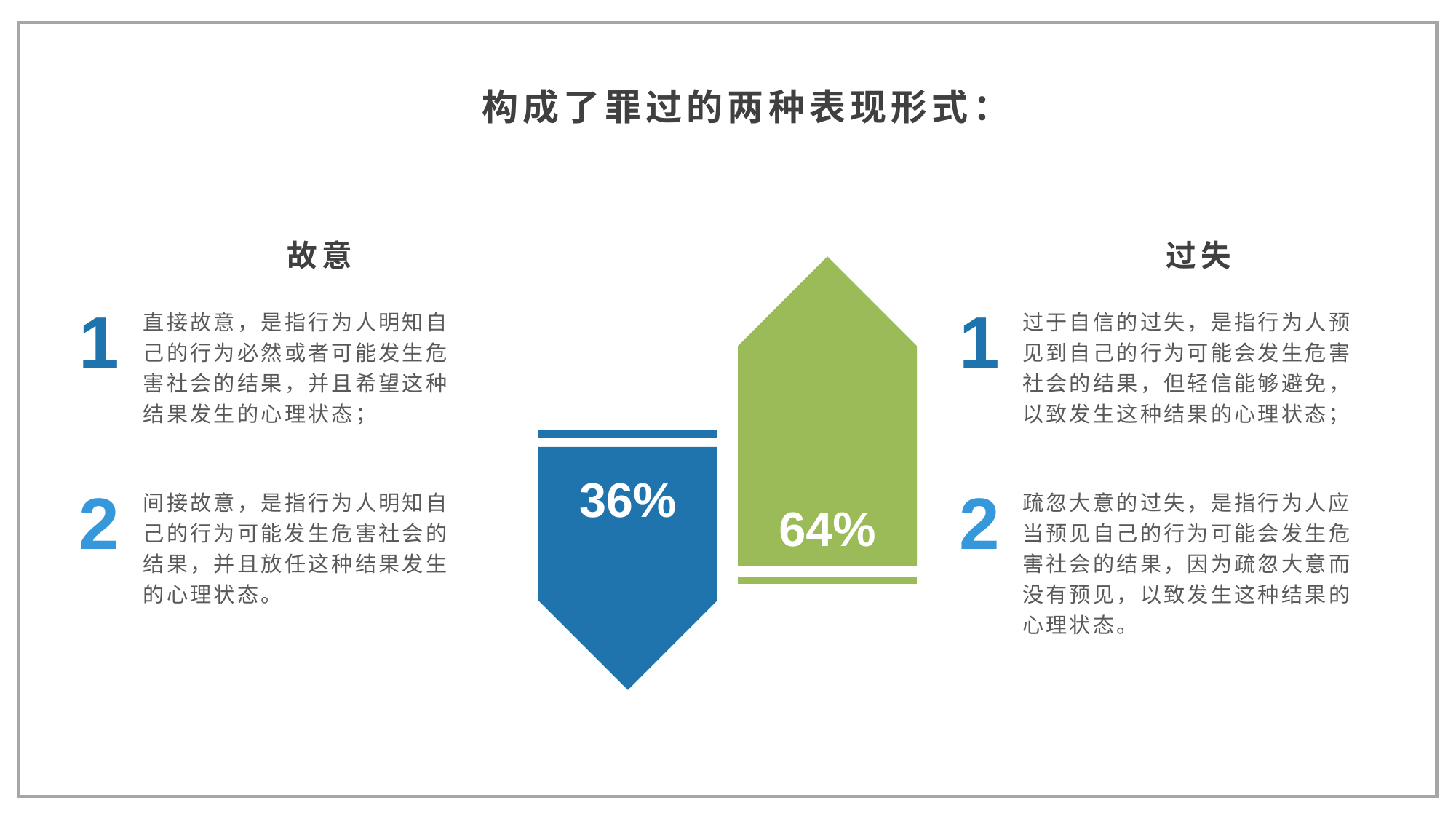

构成了罪过的两种表现形式：
故意
过失
1
1
直接故意，是指行为人明知自己的行为必然或者可能发生危害社会的结果，并且希望这种结果发生的心理状态；
过于自信的过失，是指行为人预见到自己的行为可能会发生危害社会的结果，但轻信能够避免，以致发生这种结果的心理状态；

36%
2
2

64%
间接故意，是指行为人明知自己的行为可能发生危害社会的结果，并且放任这种结果发生的心理状态。
疏忽大意的过失，是指行为人应当预见自己的行为可能会发生危害社会的结果，因为疏忽大意而没有预见，以致发生这种结果的心理状态。